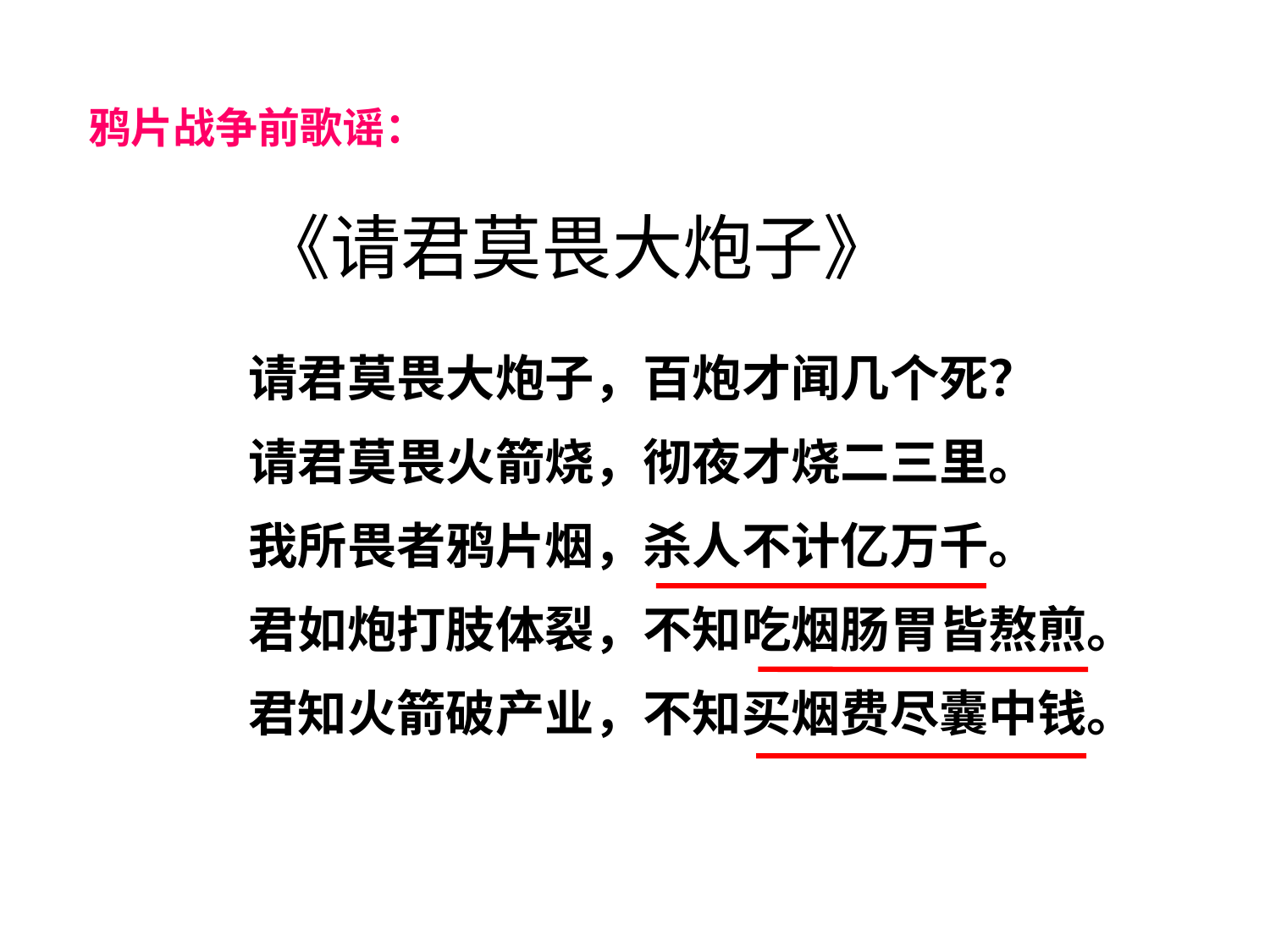

# 鸦片战争前歌谣： 《请君莫畏大炮子》
请君莫畏大炮子，百炮才闻几个死？
请君莫畏火箭烧，彻夜才烧二三里。
我所畏者鸦片烟，杀人不计亿万千。
君如炮打肢体裂，不知吃烟肠胃皆熬煎。
君知火箭破产业，不知买烟费尽囊中钱。